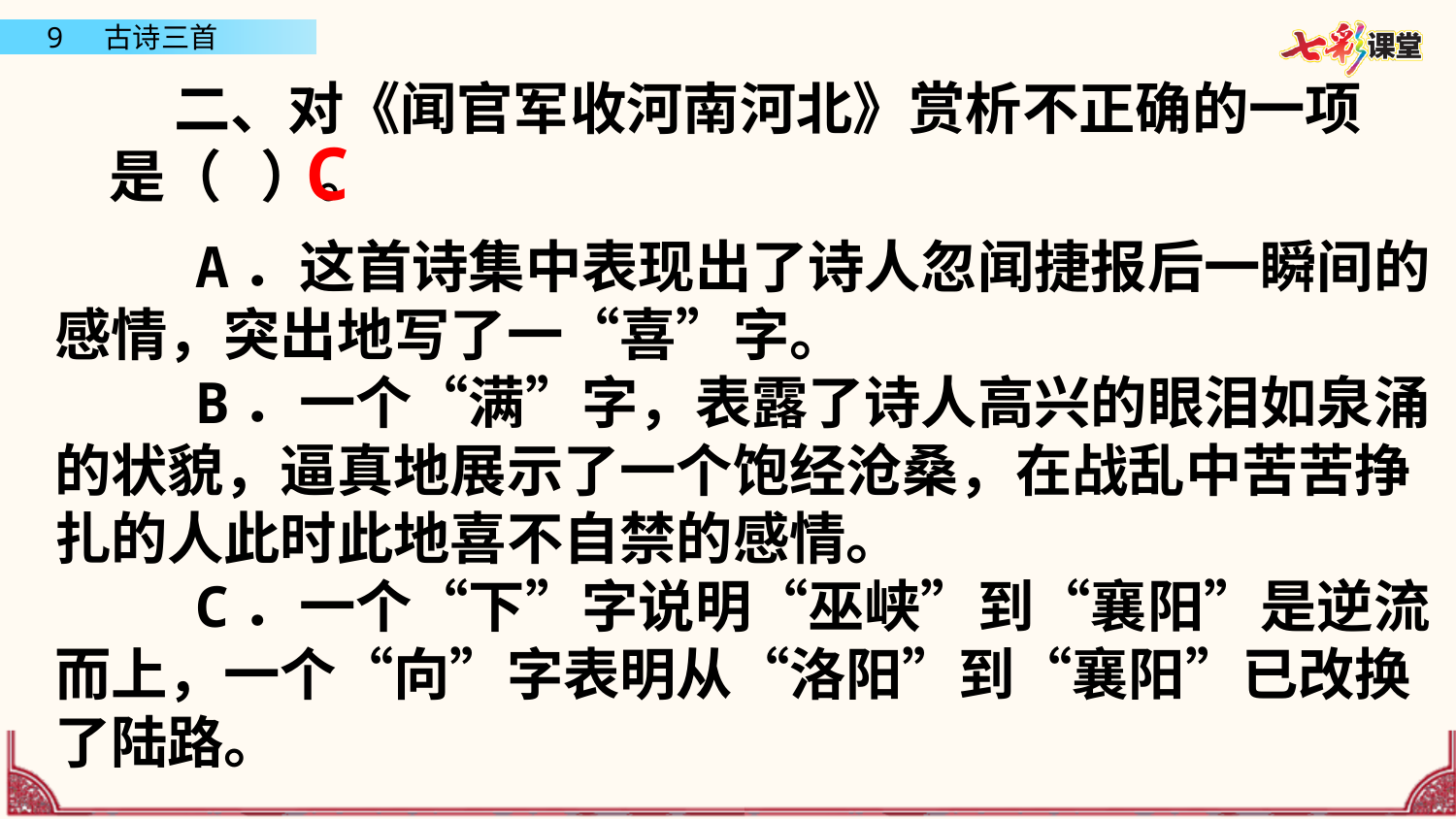

二、对《闻官军收河南河北》赏析不正确的一项是（   ）。
C
  A．这首诗集中表现出了诗人忽闻捷报后一瞬间的感情，突出地写了一“喜”字。
  B．一个“满”字，表露了诗人高兴的眼泪如泉涌的状貌，逼真地展示了一个饱经沧桑，在战乱中苦苦挣扎的人此时此地喜不自禁的感情。
  C．一个“下”字说明“巫峡”到“襄阳”是逆流而上，一个“向”字表明从“洛阳”到“襄阳”已改换了陆路。